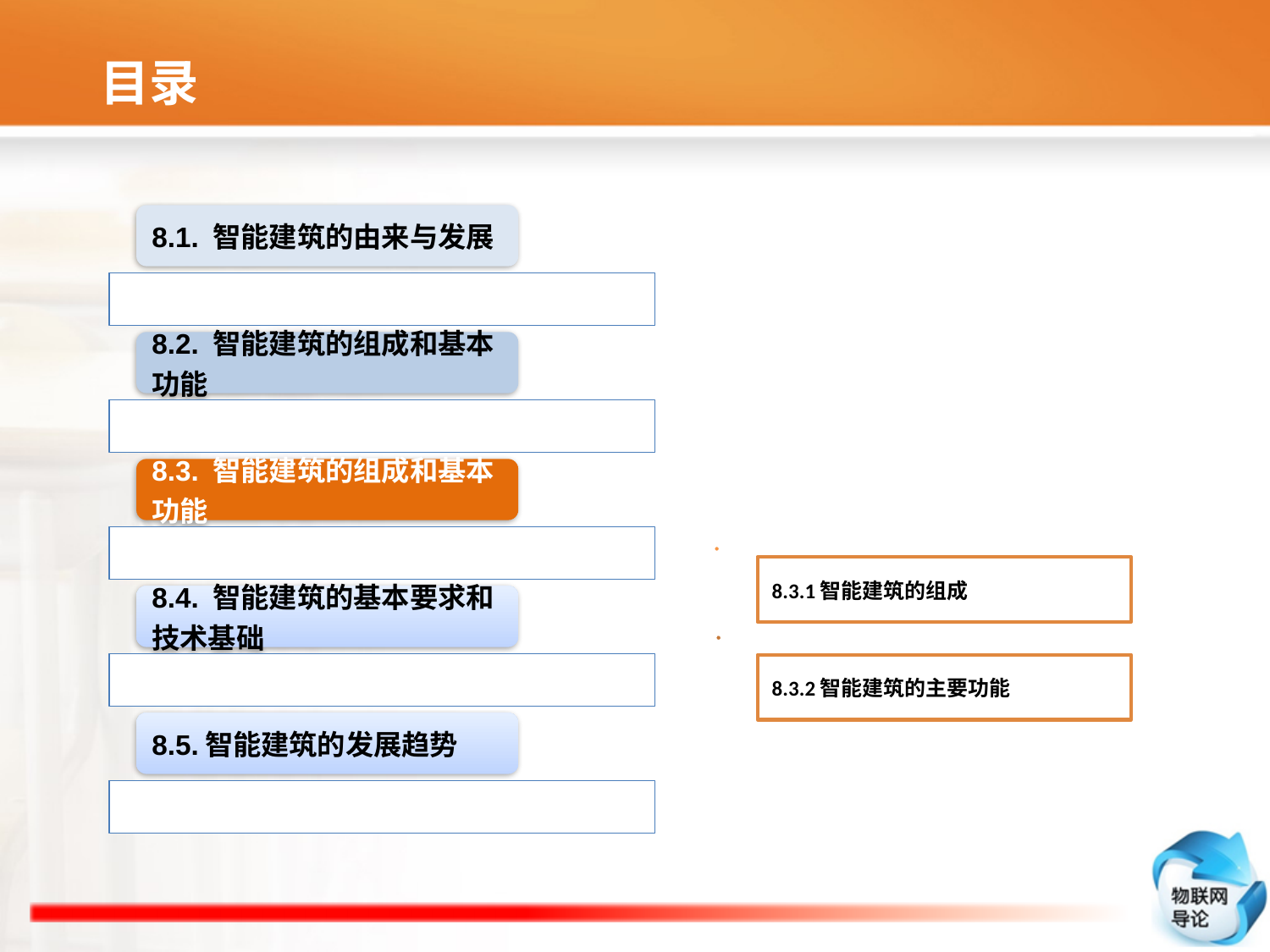

# 目录
8.3. 智能建筑的组成和基本功能
8.5.智能建筑的发展趋势
8.2. 智能建筑的组成和基本功能
8.4. 智能建筑的基本要求和技术基础
8.1. 智能建筑的由来与发展
8.3.1智能建筑的组成
8.3.2智能建筑的主要功能